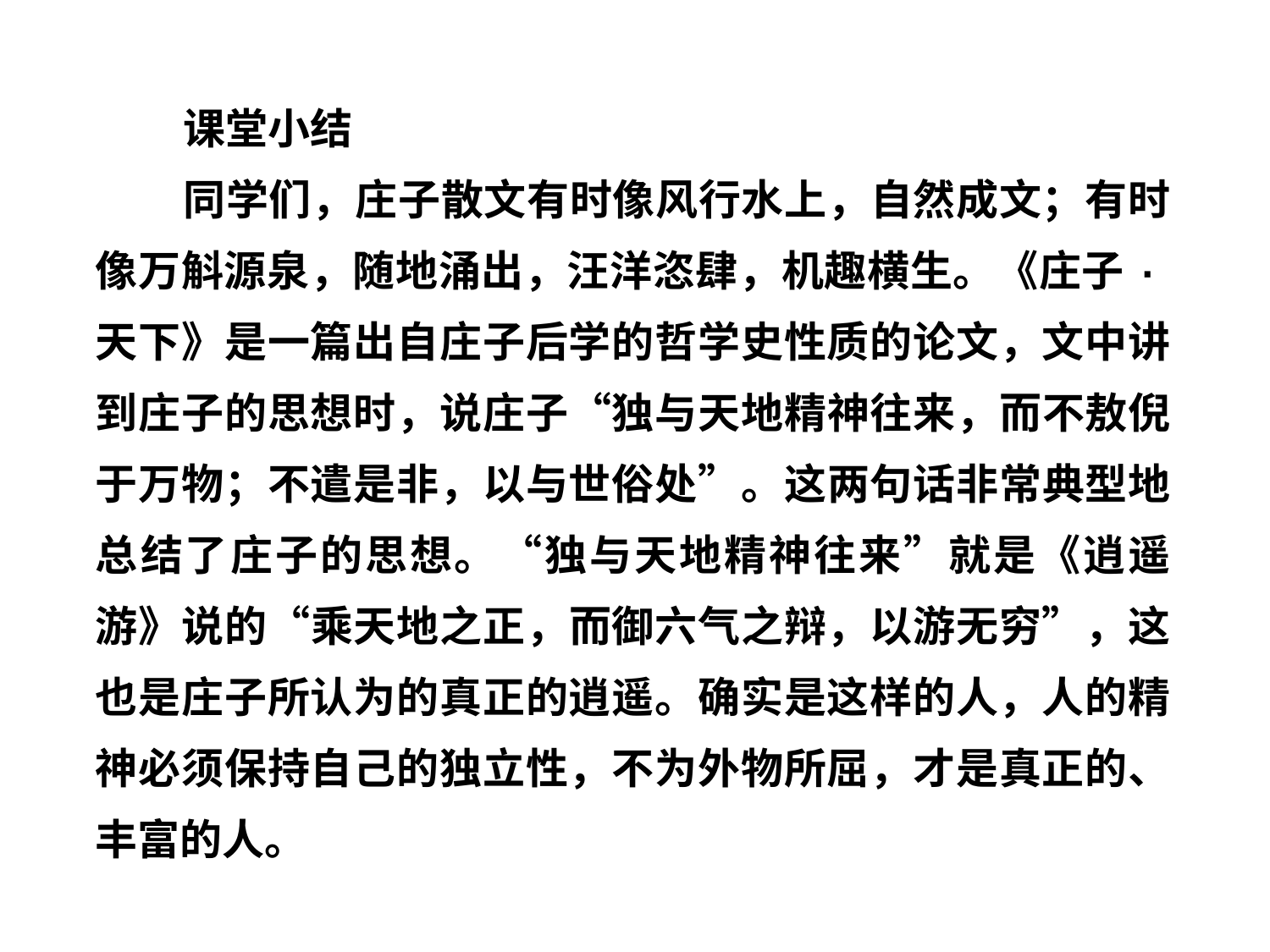

课堂小结
同学们，庄子散文有时像风行水上，自然成文；有时像万斛源泉，随地涌出，汪洋恣肆，机趣横生。《庄子·天下》是一篇出自庄子后学的哲学史性质的论文，文中讲到庄子的思想时，说庄子“独与天地精神往来，而不敖倪于万物；不遣是非，以与世俗处”。这两句话非常典型地总结了庄子的思想。“独与天地精神往来”就是《逍遥游》说的“乘天地之正，而御六气之辩，以游无穷”，这也是庄子所认为的真正的逍遥。确实是这样的人，人的精神必须保持自己的独立性，不为外物所屈，才是真正的、丰富的人。